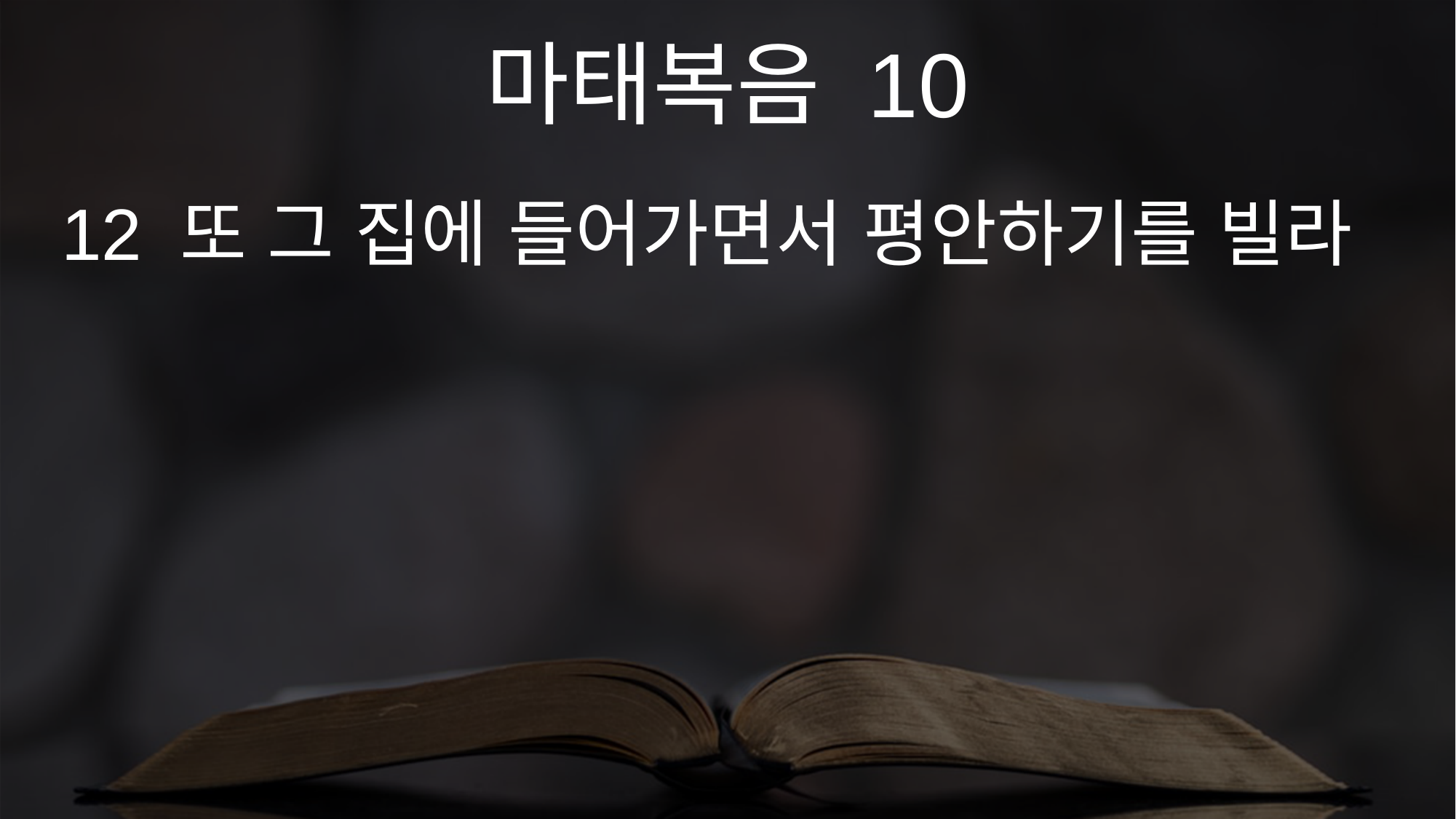

마태복음 10
12 또 그 집에 들어가면서 평안하기를 빌라